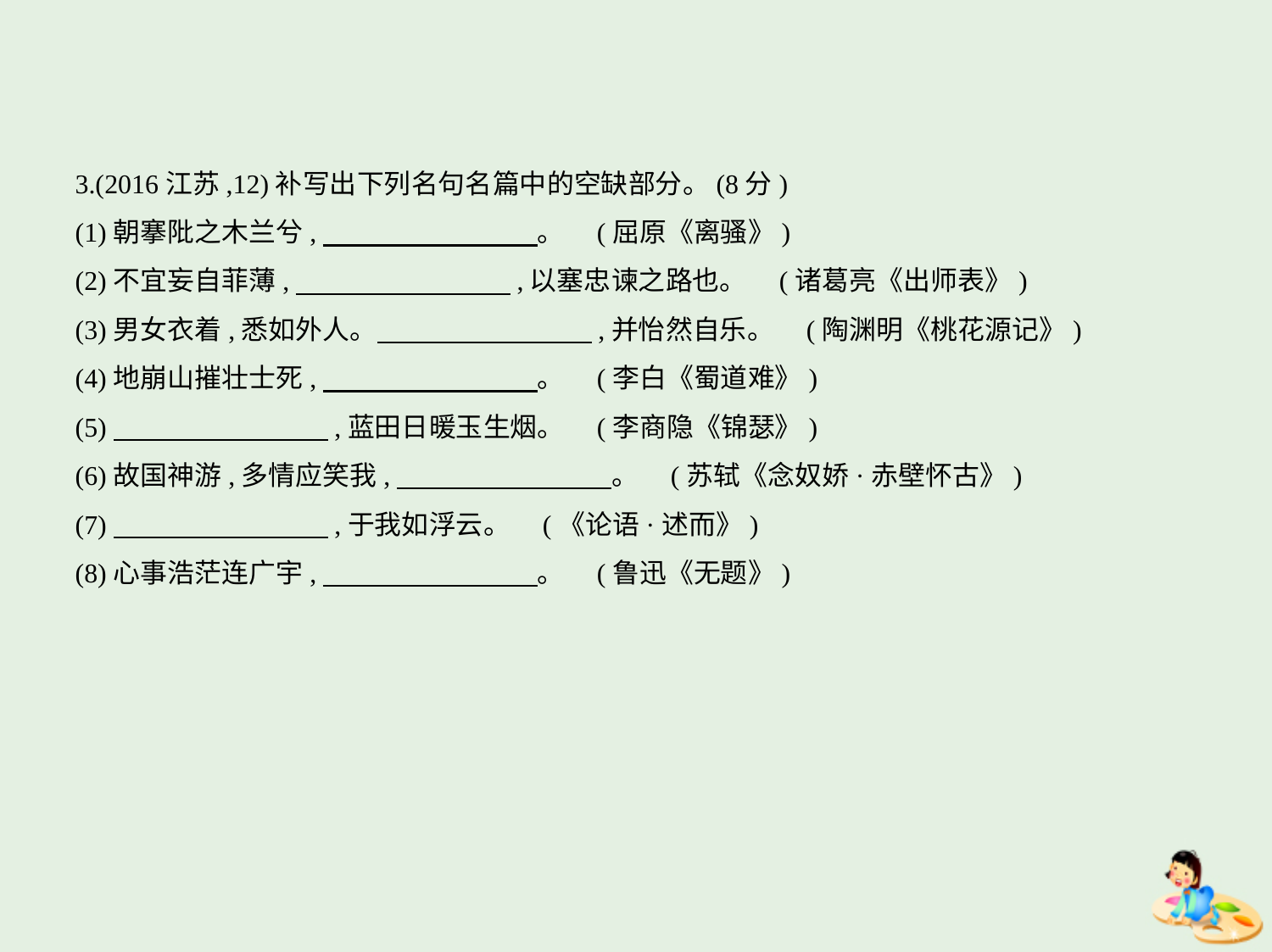

3.(2016江苏,12)补写出下列名句名篇中的空缺部分。(8分)
(1)朝搴阰之木兰兮,　　　　　　　    。 (屈原《离骚》)
(2)不宜妄自菲薄,　　　　　　　    ,以塞忠谏之路也。 (诸葛亮《出师表》)
(3)男女衣着,悉如外人。　　　　　　　    ,并怡然自乐。 (陶渊明《桃花源记》)
(4)地崩山摧壮士死,　　　　　　　    。 (李白《蜀道难》)
(5)　　　　　　　    ,蓝田日暖玉生烟。 (李商隐《锦瑟》)
(6)故国神游,多情应笑我,　　　　　　　    。 (苏轼《念奴娇·赤壁怀古》)
(7)　　　　　　　    ,于我如浮云。 (《论语·述而》)
(8)心事浩茫连广宇,　　　　　　　    。 (鲁迅《无题》)